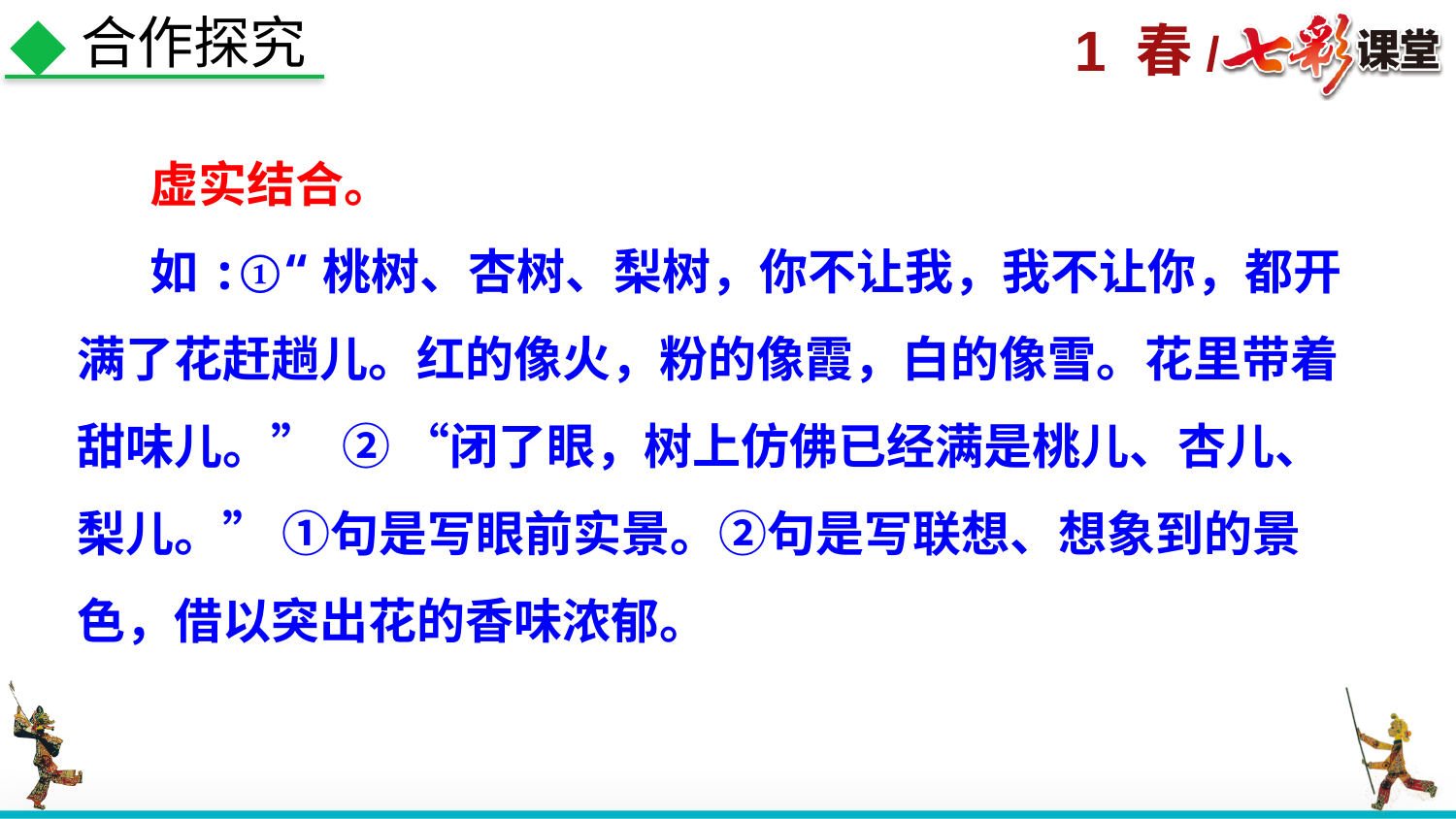

合作探究

虚实结合。
如:①“桃树、杏树、梨树，你不让我，我不让你，都开满了花赶趟儿。红的像火，粉的像霞，白的像雪。花里带着甜味儿。”  ② “闭了眼，树上仿佛已经满是桃儿、杏儿、梨儿。” ①句是写眼前实景。②句是写联想、想象到的景色，借以突出花的香味浓郁。